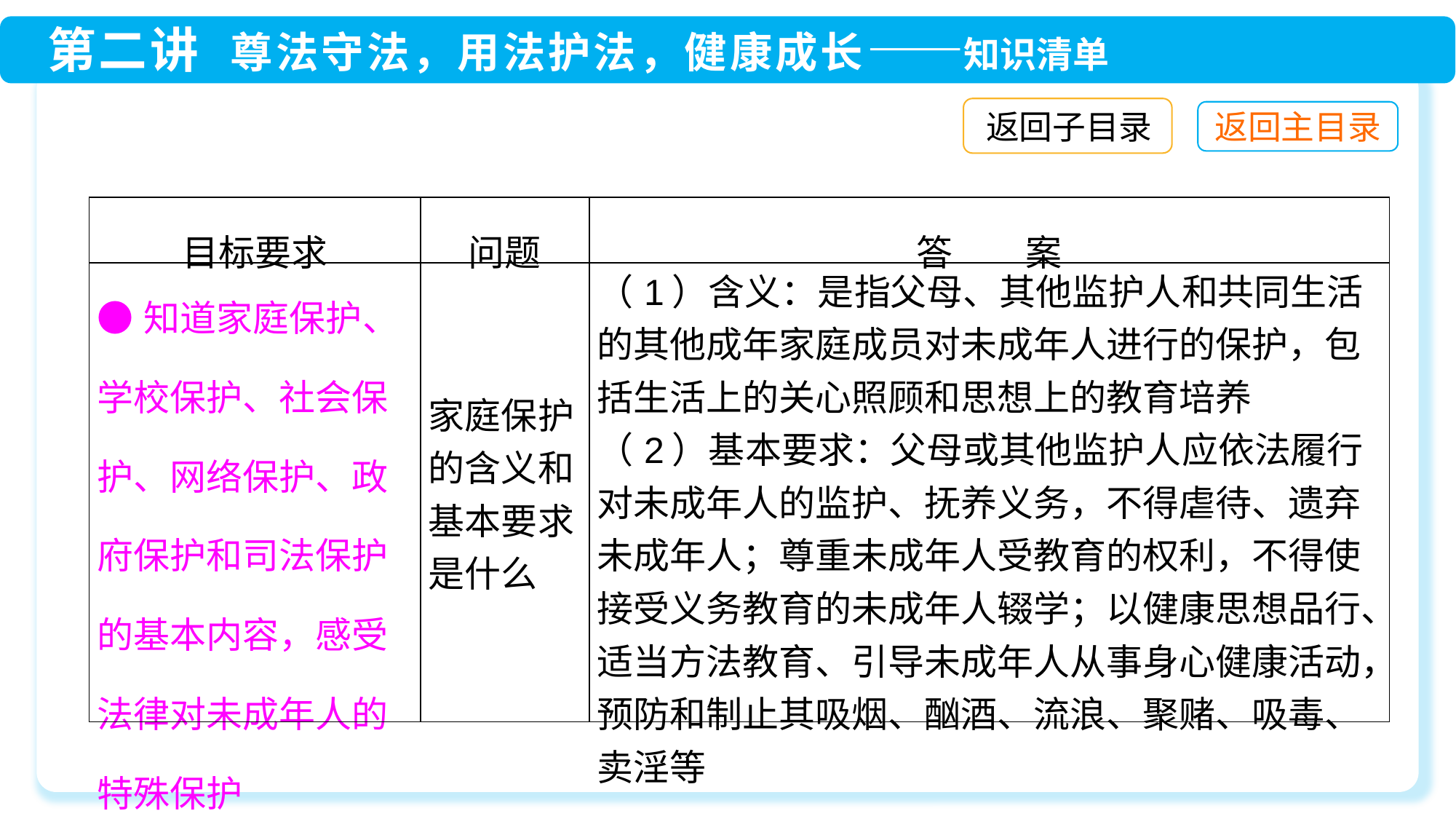

返回子目录
| 目标要求 | 问题 | 答　　案 |
| --- | --- | --- |
| ●知道家庭保护、学校保护、社会保护、网络保护、政府保护和司法保护的基本内容，感受法律对未成年人的特殊保护 | 家庭保护的含义和基本要求是什么 | （1）含义：是指父母、其他监护人和共同生活的其他成年家庭成员对未成年人进行的保护，包括生活上的关心照顾和思想上的教育培养 （2）基本要求：父母或其他监护人应依法履行对未成年人的监护、抚养义务，不得虐待、遗弃未成年人；尊重未成年人受教育的权利，不得使接受义务教育的未成年人辍学；以健康思想品行、适当方法教育、引导未成年人从事身心健康活动，预防和制止其吸烟、酗酒、流浪、聚赌、吸毒、卖淫等 |